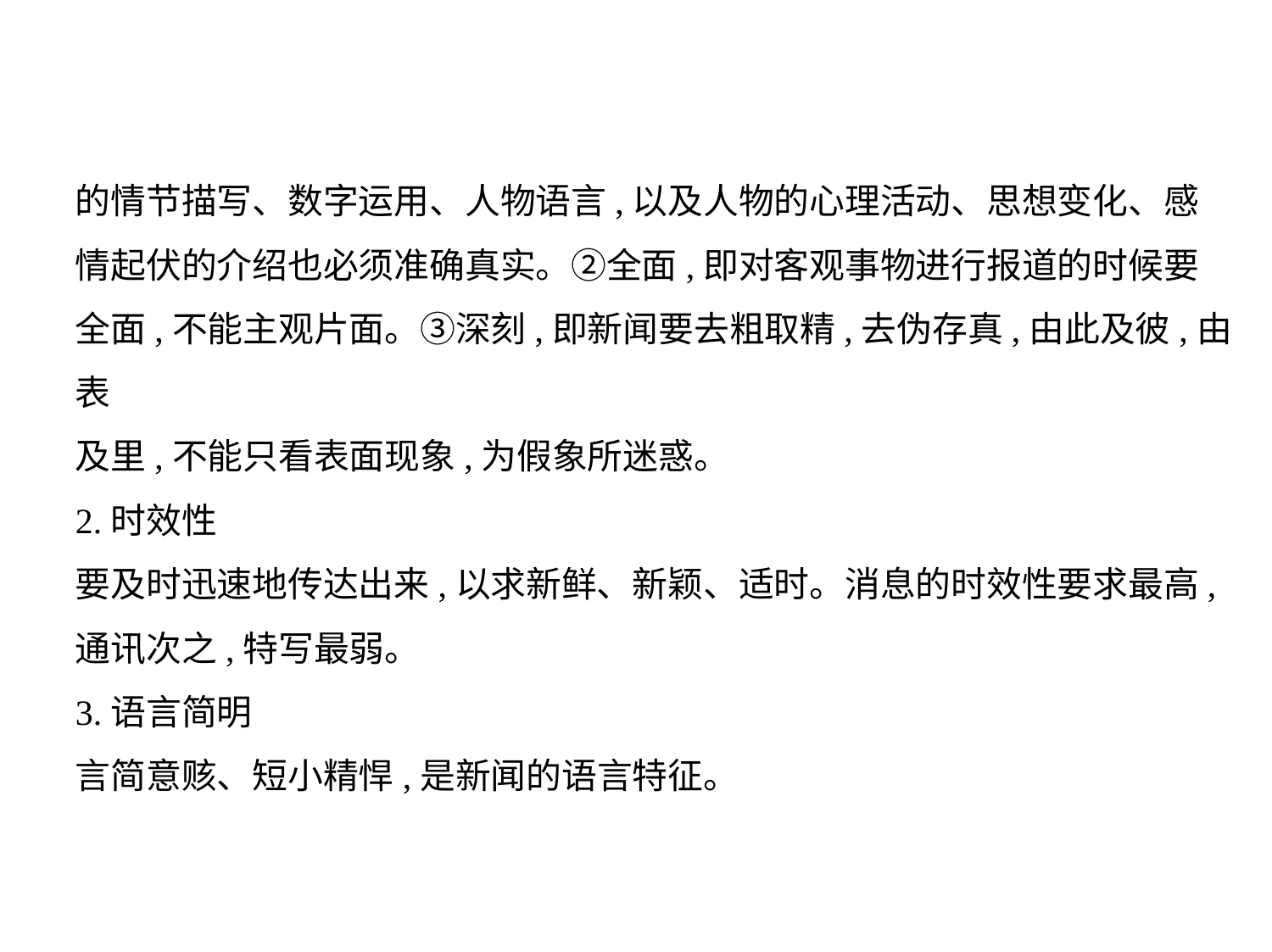

的情节描写、数字运用、人物语言,以及人物的心理活动、思想变化、感
情起伏的介绍也必须准确真实。②全面,即对客观事物进行报道的时候要
全面,不能主观片面。③深刻,即新闻要去粗取精,去伪存真,由此及彼,由表
及里,不能只看表面现象,为假象所迷惑。
2.时效性
要及时迅速地传达出来,以求新鲜、新颖、适时。消息的时效性要求最高,
通讯次之,特写最弱。
3.语言简明
言简意赅、短小精悍,是新闻的语言特征。